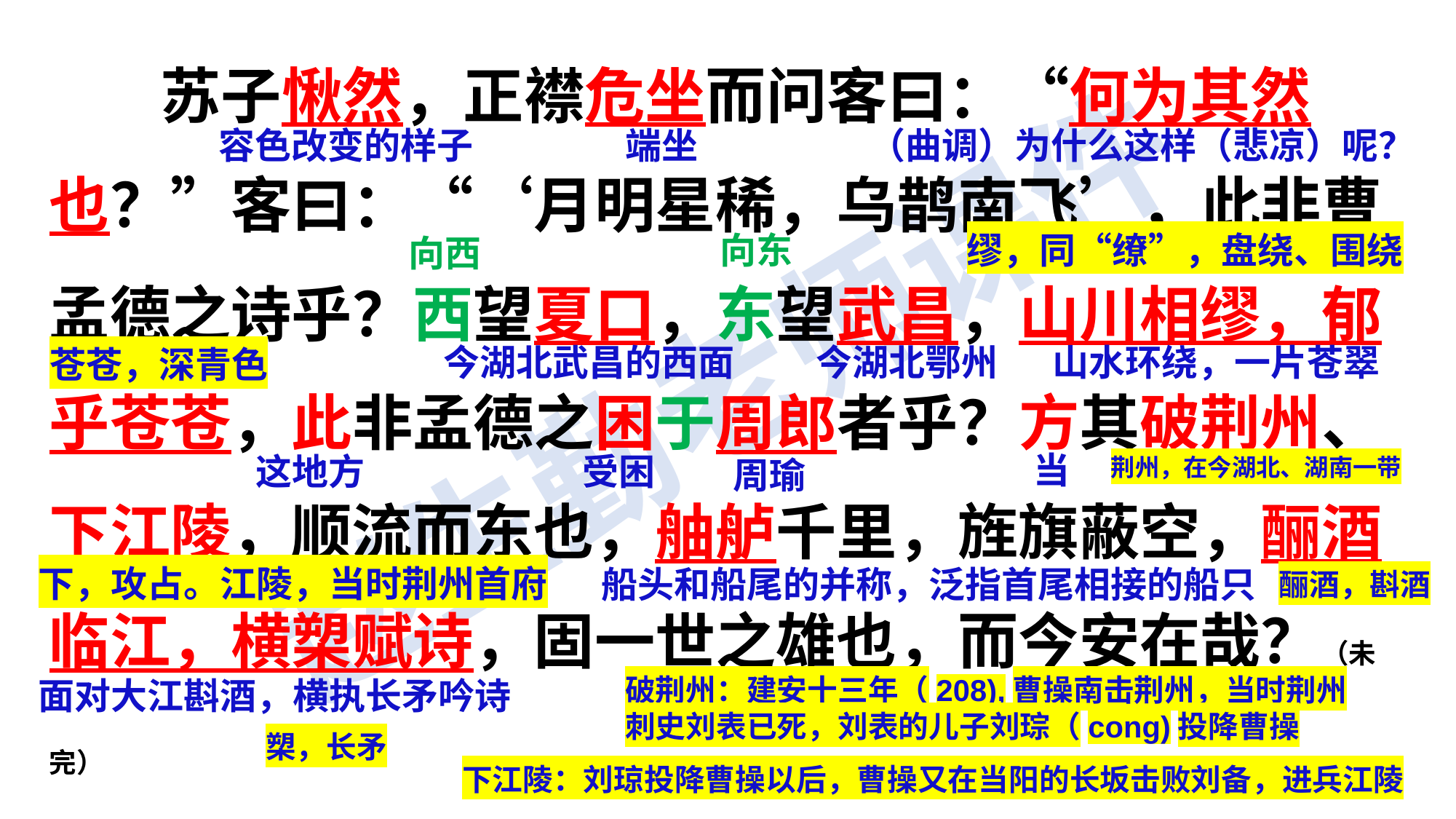

苏子愀然，正襟危坐而问客曰：“何为其然也？”客曰：“‘月明星稀，乌鹊南飞’，此非曹孟德之诗乎？西望夏口，东望武昌，山川相缪，郁乎苍苍，此非孟德之困于周郎者乎？方其破荆州、下江陵，顺流而东也，舳舻千里，旌旗蔽空，酾酒临江，横槊赋诗，固一世之雄也，而今安在哉？（未完）
容色改变的样子
端坐
（曲调）为什么这样（悲凉）呢？
向西
向东
缪，同“缭”，盘绕、围绕
今湖北武昌的西面
今湖北鄂州
山水环绕，一片苍翠
苍苍，深青色
当
这地方
受困
周瑜
荆州，在今湖北、湖南一带
船头和船尾的并称，泛指首尾相接的船只
酾酒，斟酒
下，攻占。江陵，当时荆州首府
破荆州：建安十三年（208),曹操南击荆州，当时荆州刺史刘表已死，刘表的儿子刘琮（cong)投降曹操
面对大江斟酒，横执长矛吟诗
槊，长矛
下江陵：刘琼投降曹操以后，曹操又在当阳的长坂击败刘备，进兵江陵